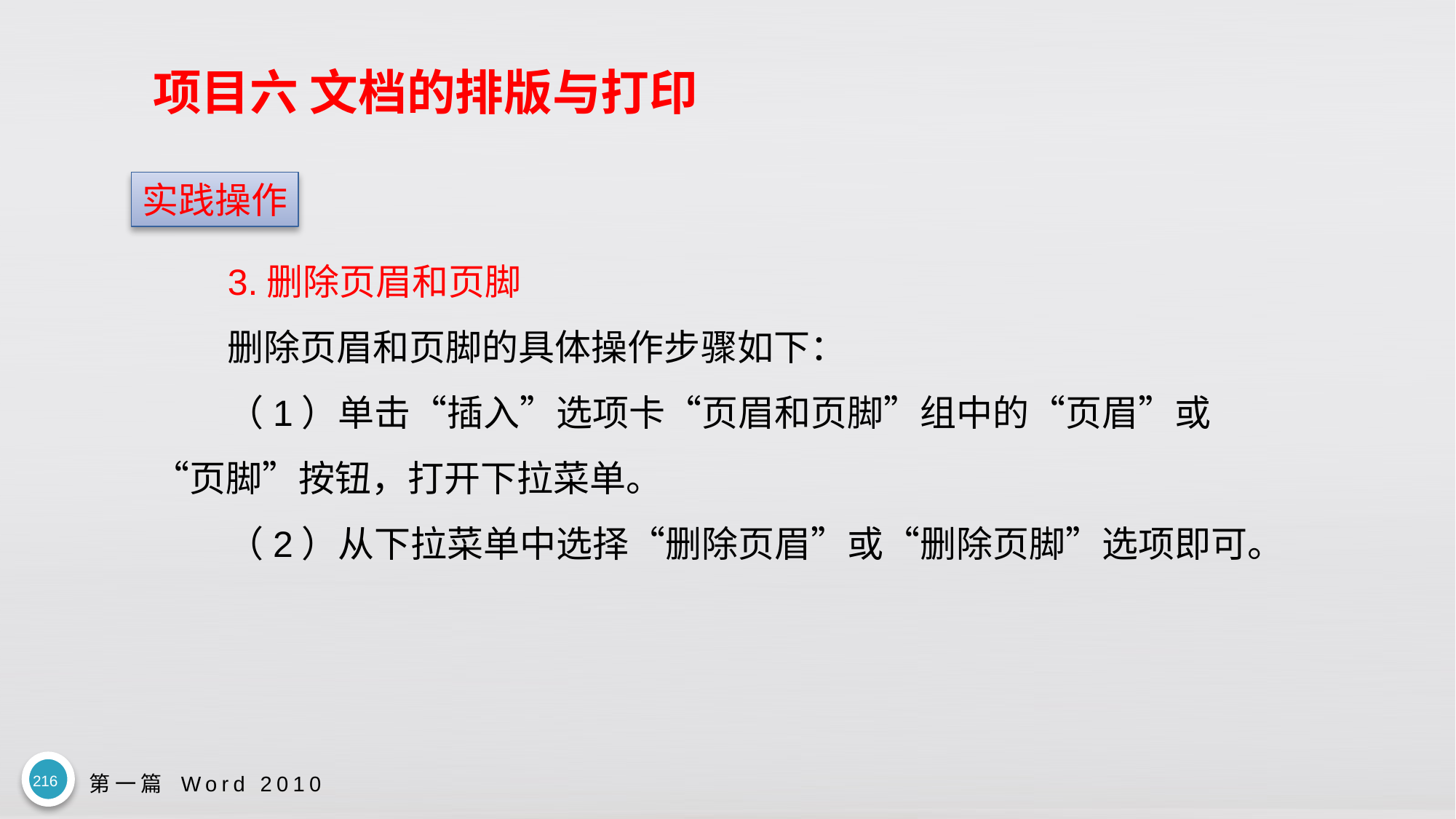

# 项目六 文档的排版与打印
实践操作
3.删除页眉和页脚
删除页眉和页脚的具体操作步骤如下：
（1）单击“插入”选项卡“页眉和页脚”组中的“页眉”或“页脚”按钮，打开下拉菜单。
（2）从下拉菜单中选择“删除页眉”或“删除页脚”选项即可。
216